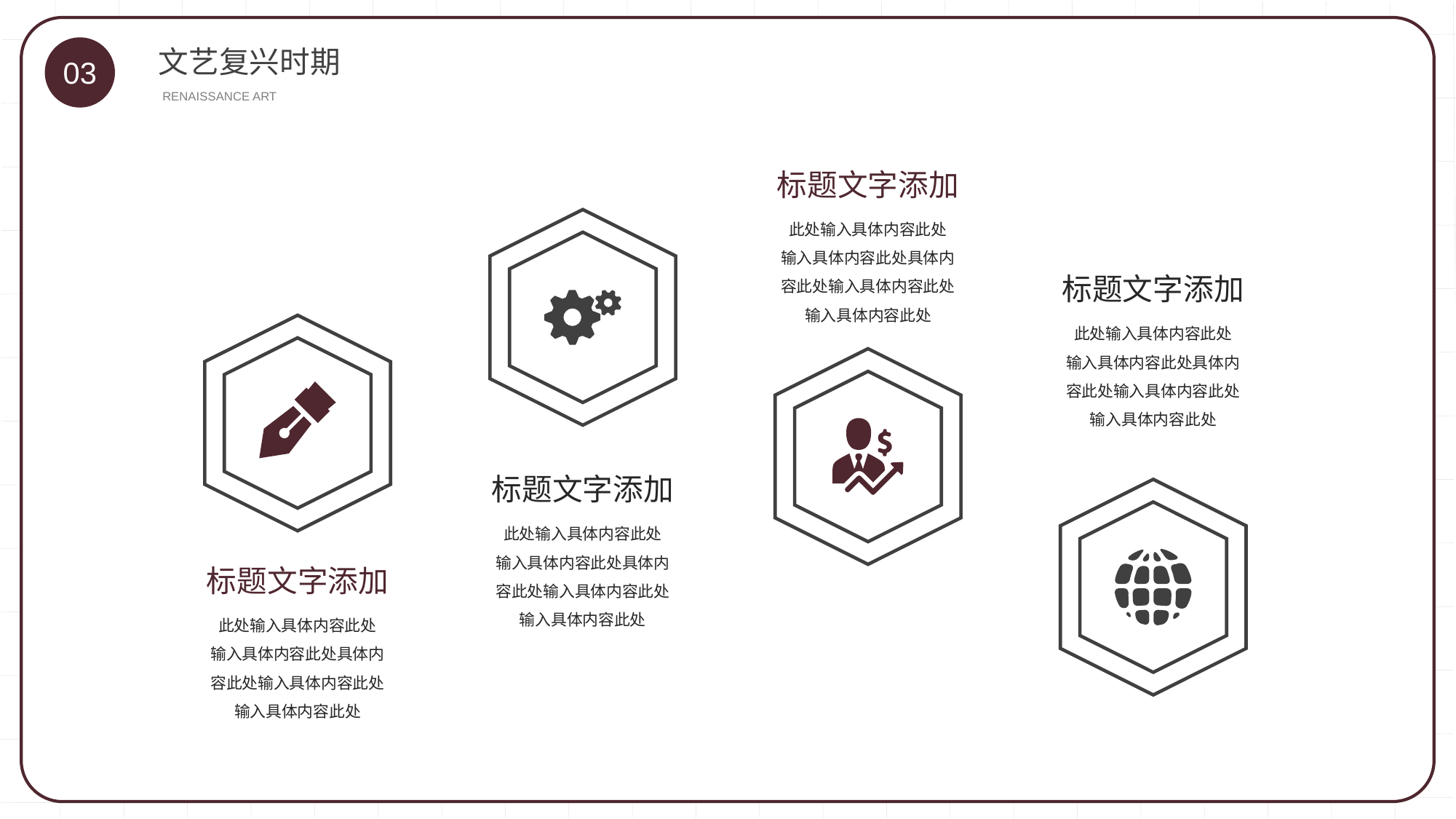

文艺复兴时期
03
RENAISSANCE ART
标题文字添加
此处输入具体内容此处
输入具体内容此处具体内容此处输入具体内容此处输入具体内容此处

标题文字添加

此处输入具体内容此处
输入具体内容此处具体内容此处输入具体内容此处输入具体内容此处

标题文字添加

此处输入具体内容此处
输入具体内容此处具体内容此处输入具体内容此处输入具体内容此处

标题文字添加
此处输入具体内容此处
输入具体内容此处具体内容此处输入具体内容此处输入具体内容此处